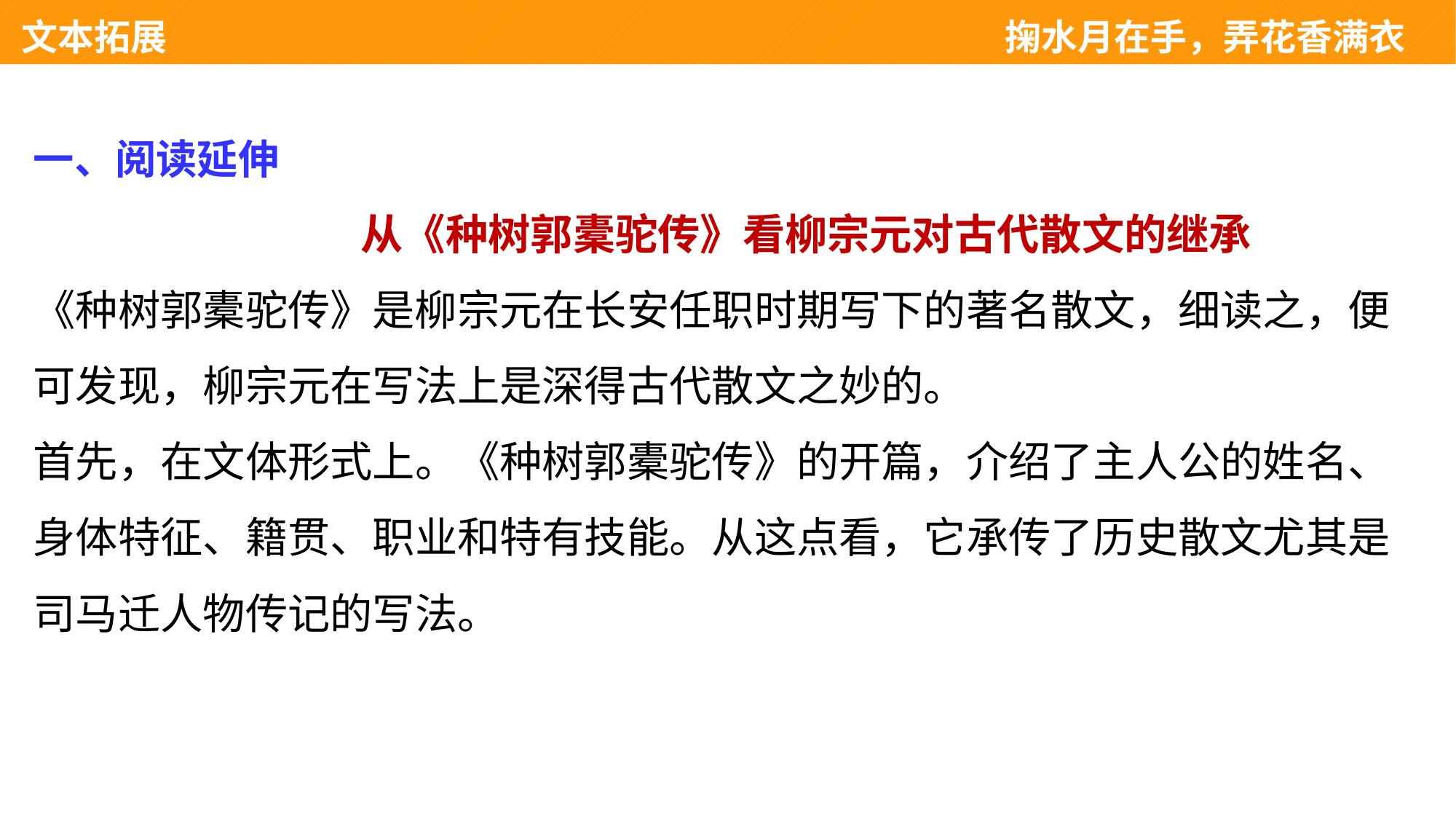

文本拓展　　　　　　　　　　　　　　　　　　　　　         掬水月在手，弄花香满衣
一、阅读延伸
		从《种树郭橐驼传》看柳宗元对古代散文的继承
《种树郭橐驼传》是柳宗元在长安任职时期写下的著名散文，细读之，便可发现，柳宗元在写法上是深得古代散文之妙的。
首先，在文体形式上。《种树郭橐驼传》的开篇，介绍了主人公的姓名、身体特征、籍贯、职业和特有技能。从这点看，它承传了历史散文尤其是司马迁人物传记的写法。